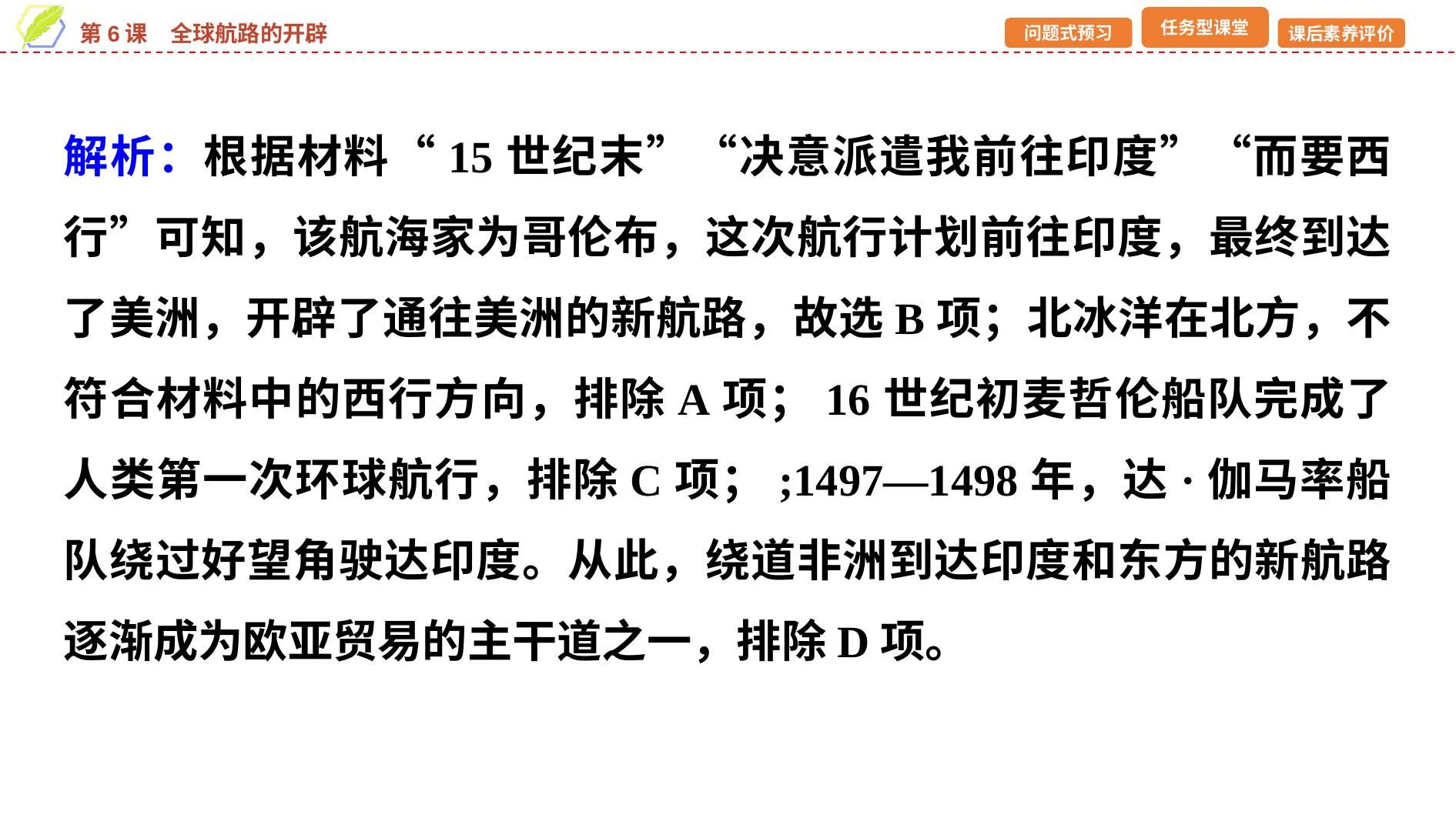

解析：根据材料“15世纪末”“决意派遣我前往印度”“而要西行”可知，该航海家为哥伦布，这次航行计划前往印度，最终到达了美洲，开辟了通往美洲的新航路，故选B项；北冰洋在北方，不符合材料中的西行方向，排除A项；16世纪初麦哲伦船队完成了人类第一次环球航行，排除C项；;1497—1498年，达·伽马率船队绕过好望角驶达印度。从此，绕道非洲到达印度和东方的新航路逐渐成为欧亚贸易的主干道之一，排除D项。